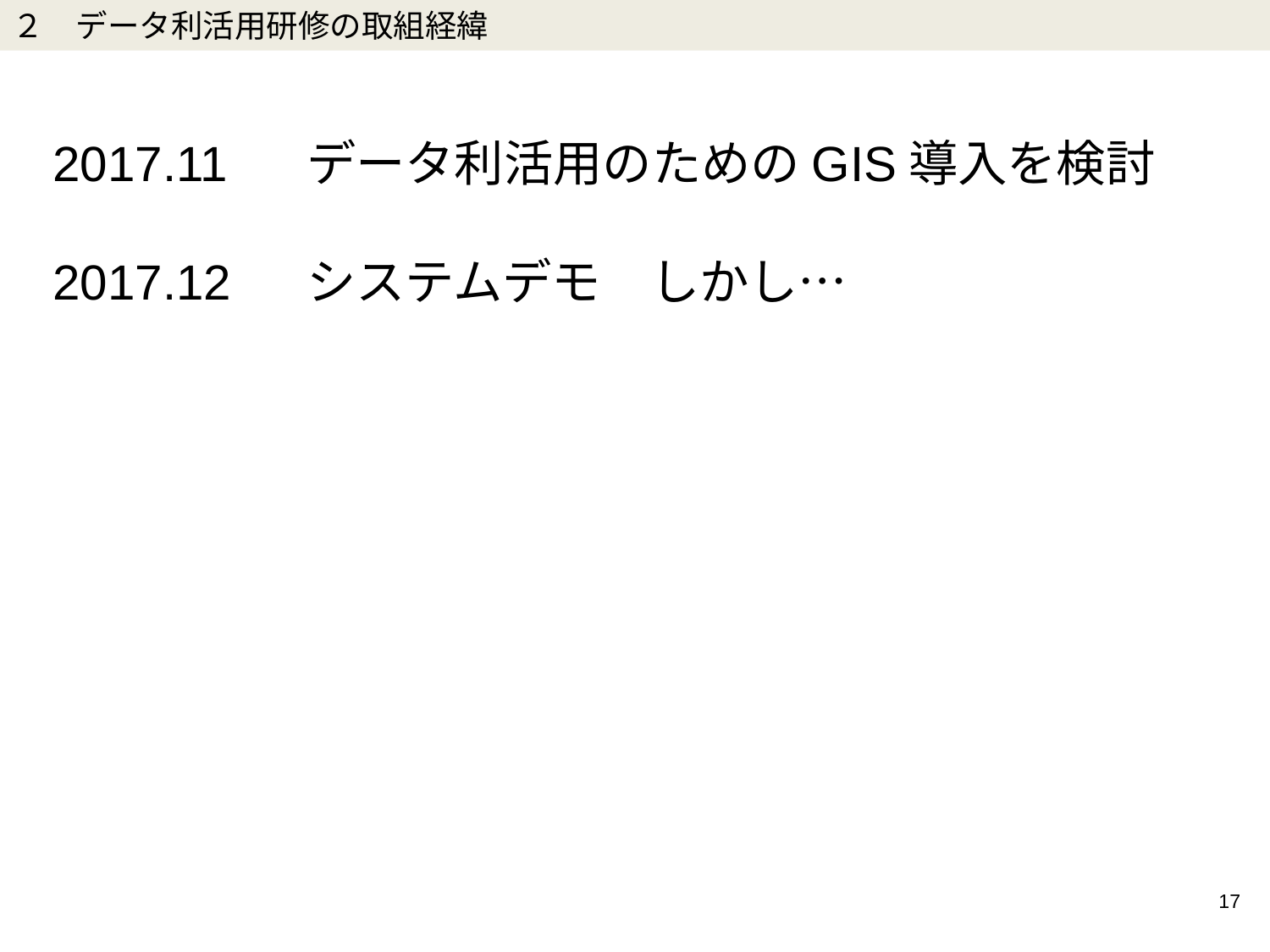

２　データ利活用研修の取組経緯
2017.11	データ利活用のためのGIS導入を検討

2017.12	システムデモ　しかし…
17